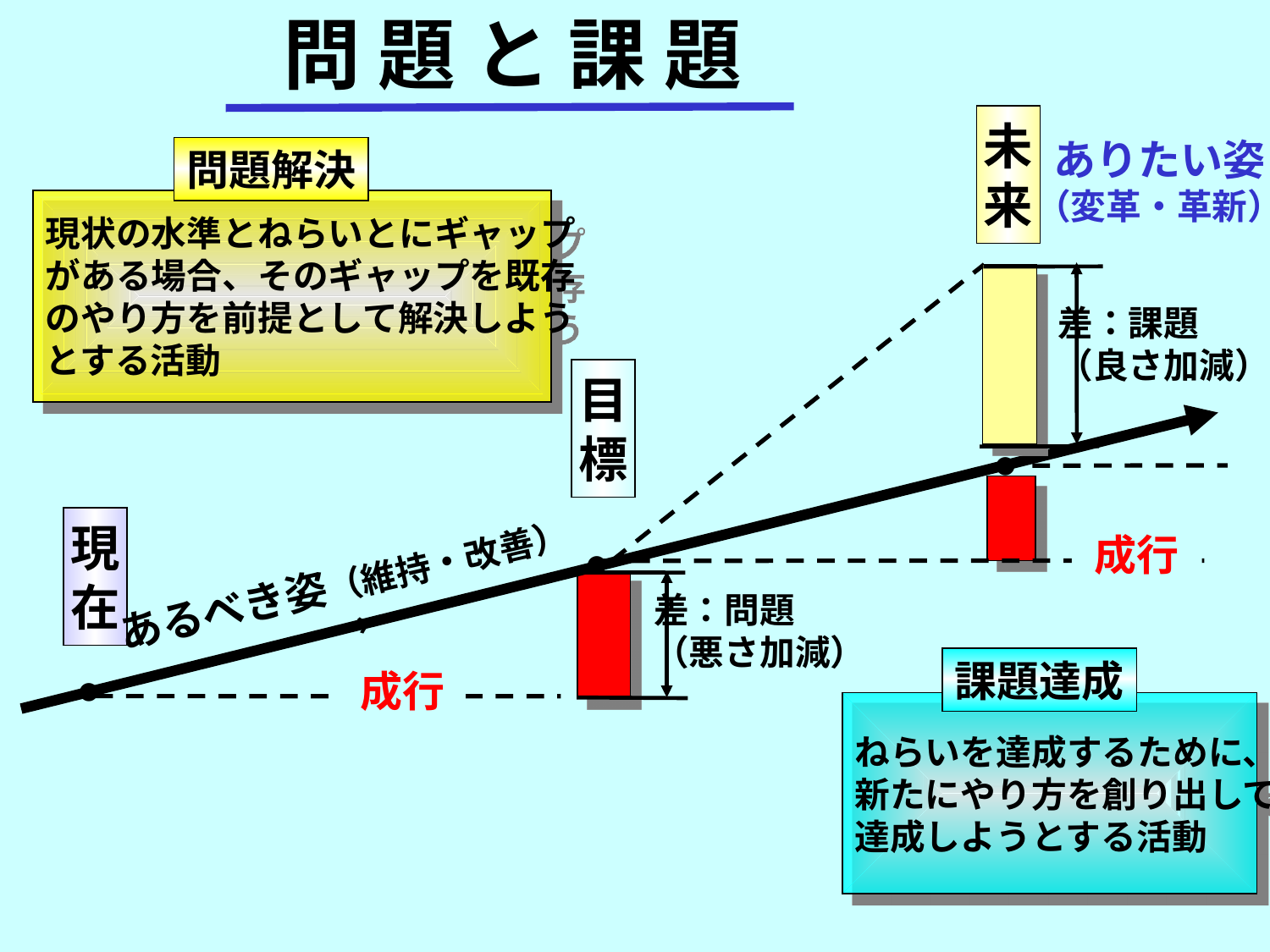

問 題 と 課 題
未
来

ありたい姿
（変革・革新）
問題解決

現状の水準とねらいとにギャップ
がある場合、そのギャップを既存
のやり方を前提として解決しよう
とする活動

差：課題
（良さ加減）
目
標

●

現
在
成行
●
あるべき姿（維持・改善）→

差：問題
（悪さ加減）
課題達成
●
成行

ねらいを達成するために、
新たにやり方を創り出して
達成しようとする活動